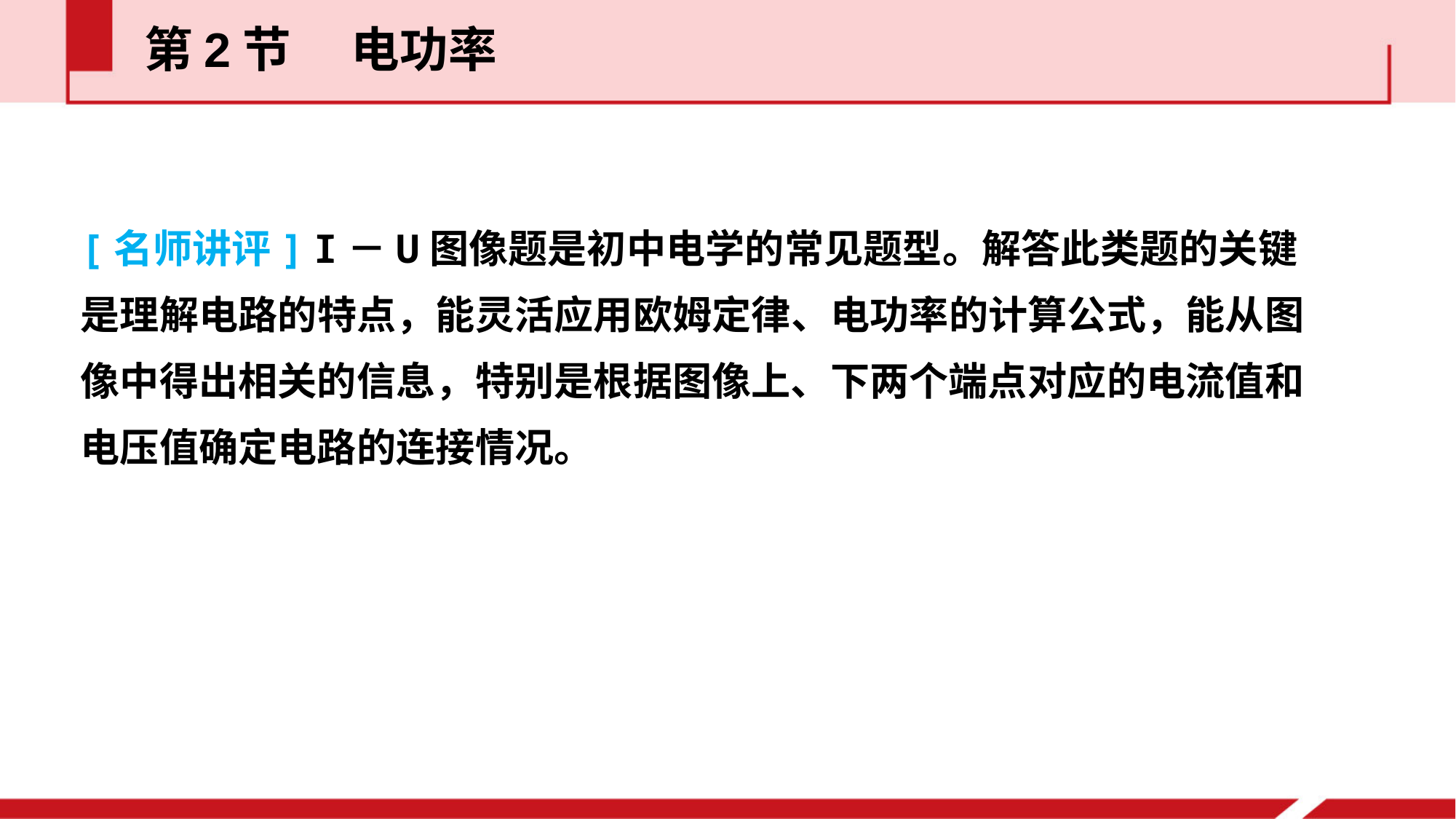

第2节  电功率
[名师讲评] I－U图像题是初中电学的常见题型。解答此类题的关键是理解电路的特点，能灵活应用欧姆定律、电功率的计算公式，能从图像中得出相关的信息，特别是根据图像上、下两个端点对应的电流值和电压值确定电路的连接情况。